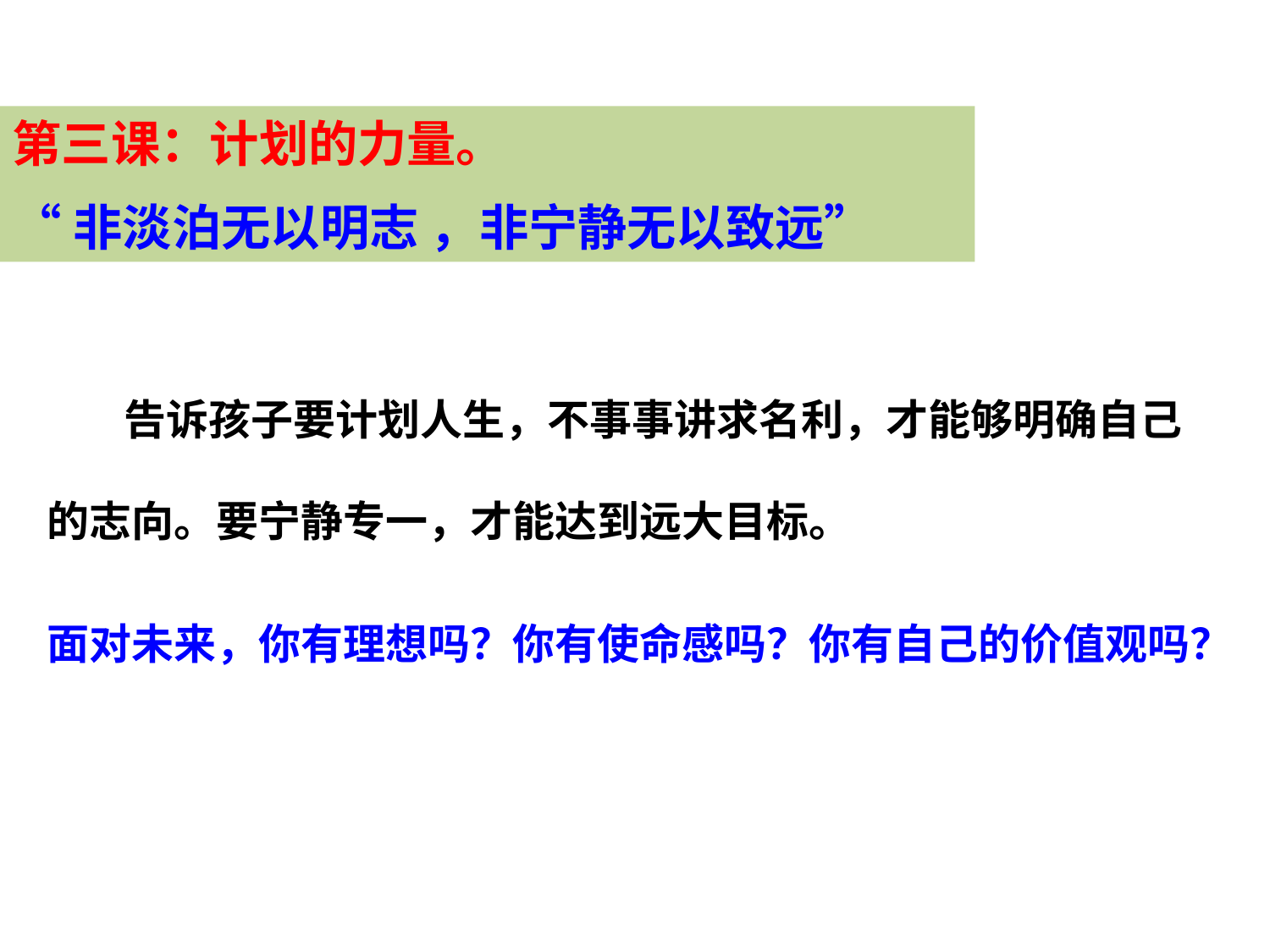

第三课：计划的力量。
“非淡泊无以明志 ，非宁静无以致远”
       告诉孩子要计划人生，不事事讲求名利，才能够明确自己的志向。要宁静专一，才能达到远大目标。
面对未来，你有理想吗？你有使命感吗？你有自己的价值观吗？